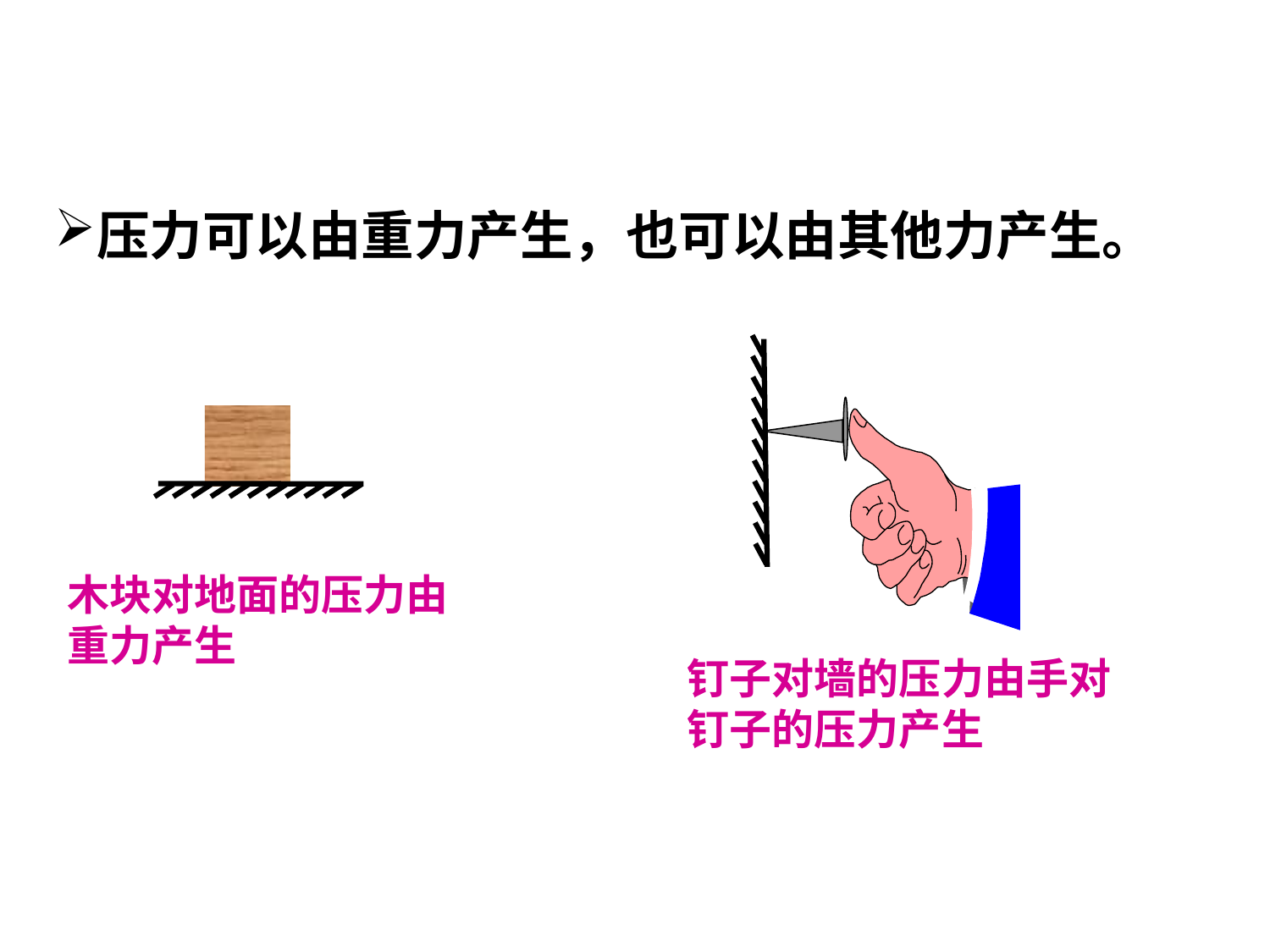

压力可以由重力产生，也可以由其他力产生。

木块对地面的压力由重力产生
钉子对墙的压力由手对钉子的压力产生